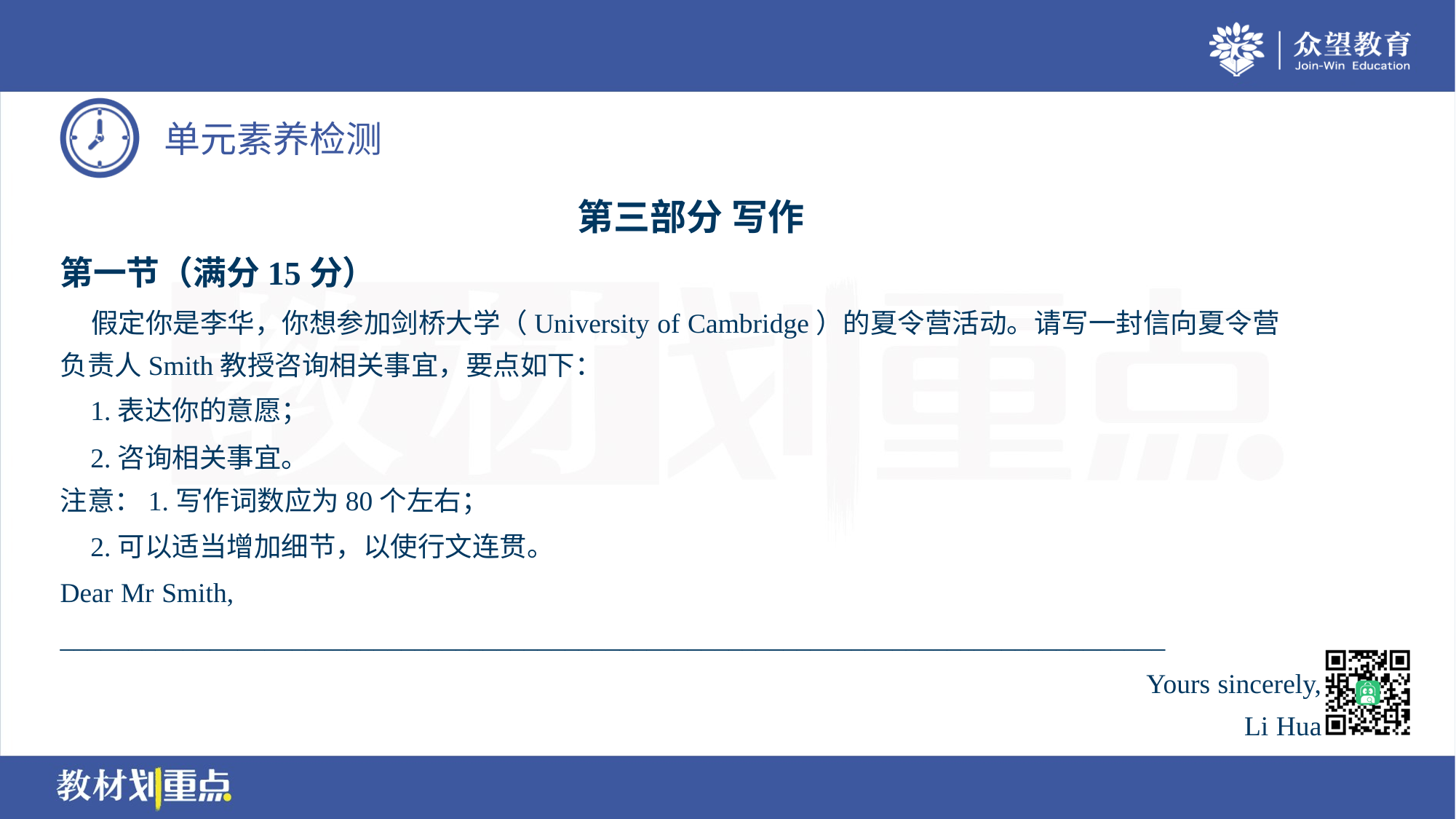

第三部分 写作
第一节（满分15分）
    假定你是李华，你想参加剑桥大学（University of Cambridge）的夏令营活动。请写一封信向夏令营
负责人Smith教授咨询相关事宜，要点如下：
    1.表达你的意愿；
    2.咨询相关事宜。
注意：1.写作词数应为80个左右；
    2.可以适当增加细节，以使行文连贯。
Dear Mr Smith,
_________________________________________________________________________________
Yours sincerely,
Li Hua